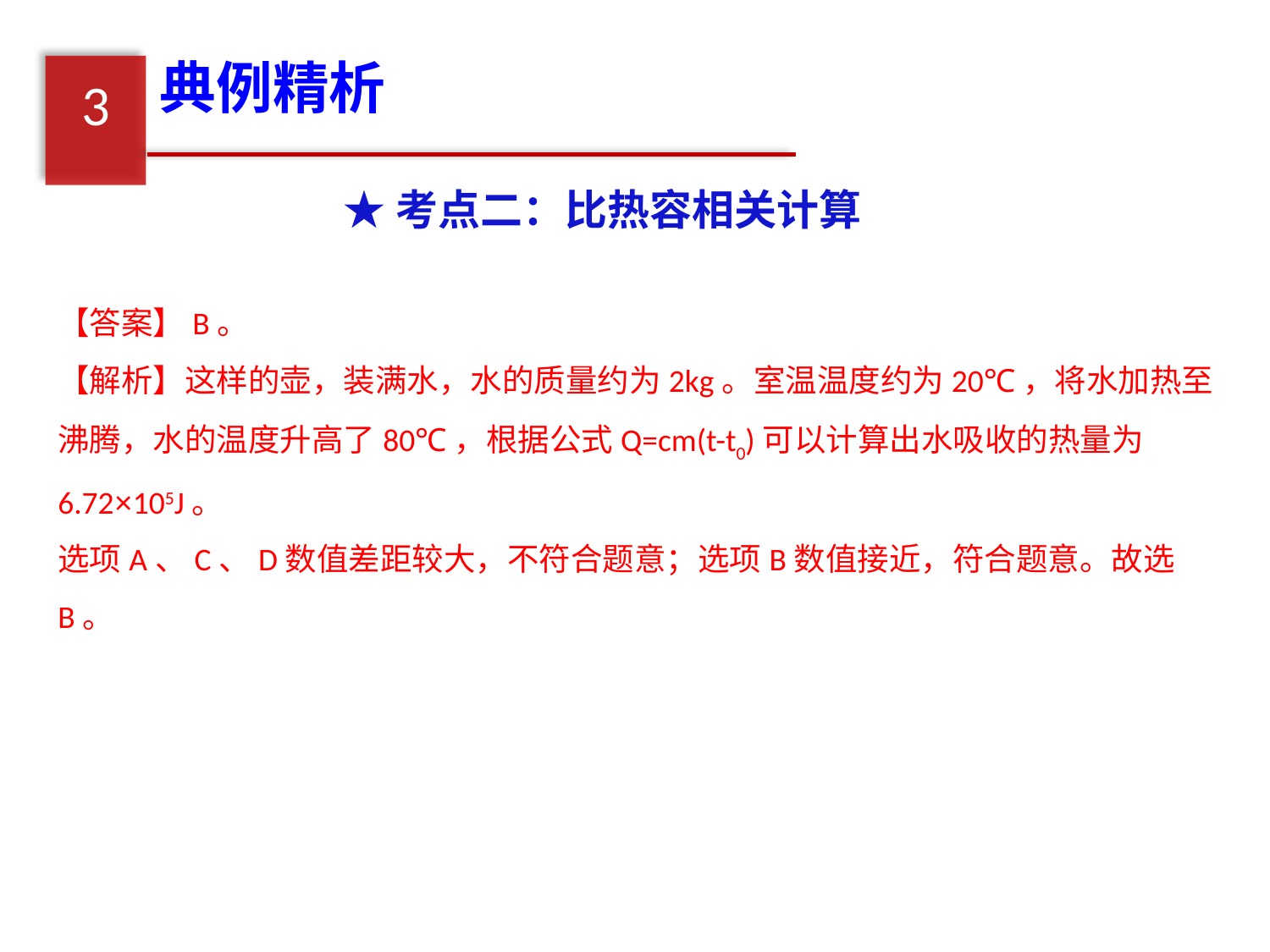

典例精析

3
★考点二：比热容相关计算
【答案】B。
【解析】这样的壶，装满水，水的质量约为2kg。室温温度约为20℃，将水加热至沸腾，水的温度升高了80℃，根据公式Q=cm(t-t0)可以计算出水吸收的热量为6.72×105J。
选项A、C、D数值差距较大，不符合题意；选项B数值接近，符合题意。故选B。